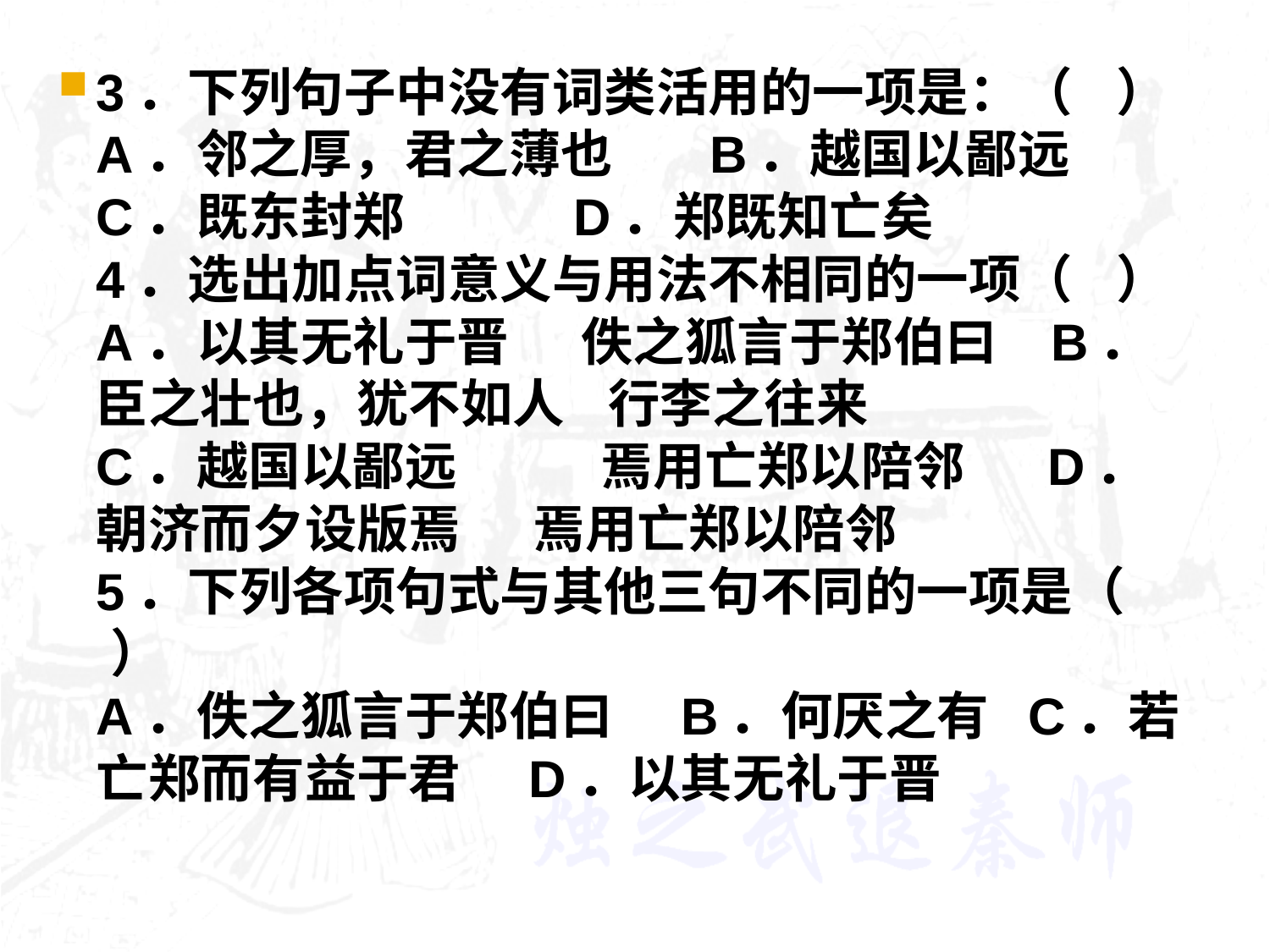

#
3．下列句子中没有词类活用的一项是：（   ）
A．邻之厚，君之薄也      B．越国以鄙远    C．既东封郑           D．郑既知亡矣
4．选出加点词意义与用法不相同的一项（   ）
A．以其无礼于晋     佚之狐言于郑伯曰   B．臣之壮也，犹不如人   行李之往来
C．越国以鄙远          焉用亡郑以陪邻     D．朝济而夕设版焉     焉用亡郑以陪邻
5．下列各项句式与其他三句不同的一项是（   ）
A．佚之狐言于郑伯曰    B．何厌之有  C．若亡郑而有益于君    D．以其无礼于晋